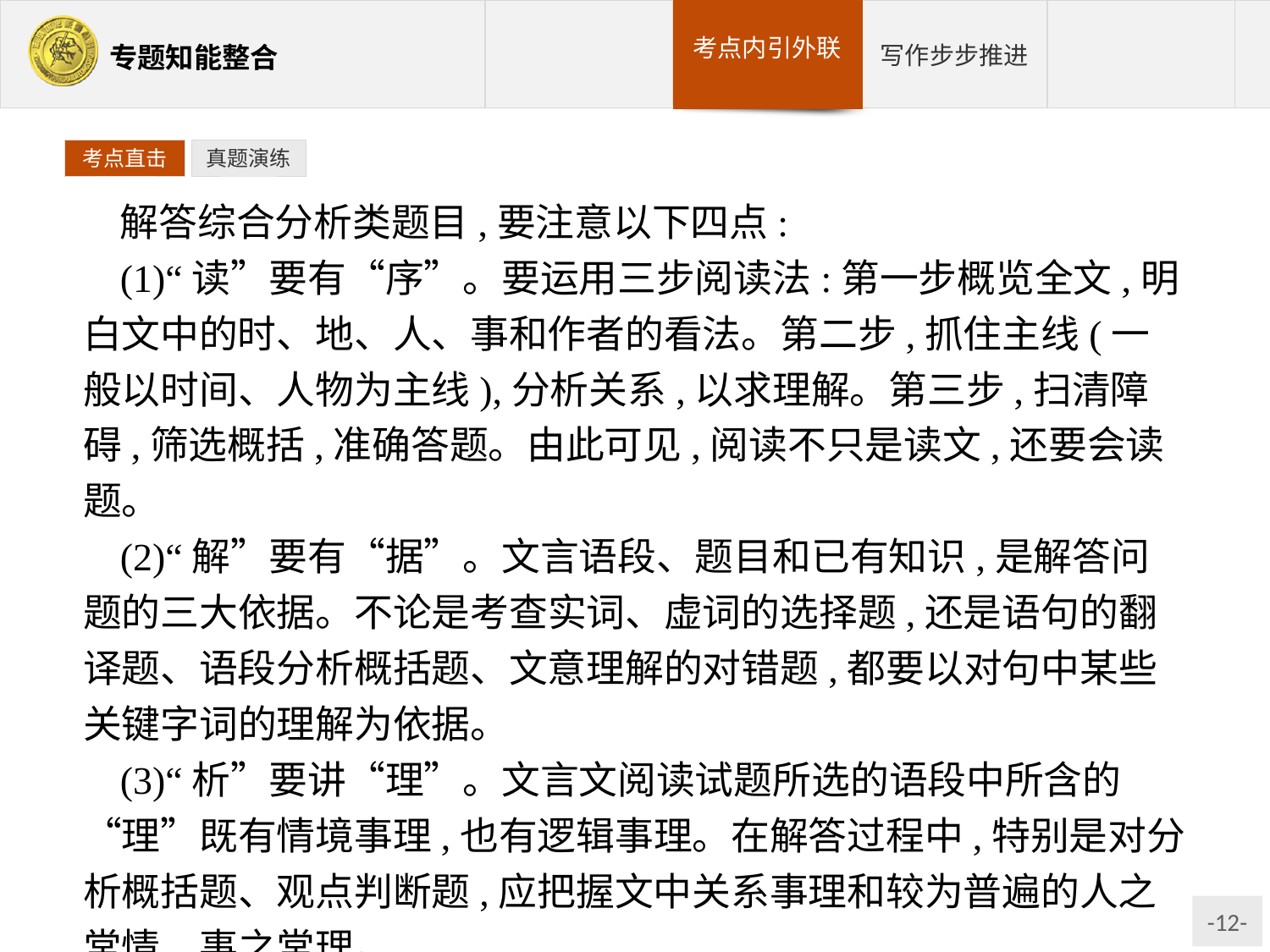

考点直击
真题演练
解答综合分析类题目,要注意以下四点:
(1)“读”要有“序”。要运用三步阅读法:第一步概览全文,明白文中的时、地、人、事和作者的看法。第二步,抓住主线(一般以时间、人物为主线),分析关系,以求理解。第三步,扫清障碍,筛选概括,准确答题。由此可见,阅读不只是读文,还要会读题。
(2)“解”要有“据”。文言语段、题目和已有知识,是解答问题的三大依据。不论是考查实词、虚词的选择题,还是语句的翻译题、语段分析概括题、文意理解的对错题,都要以对句中某些关键字词的理解为依据。
(3)“析”要讲“理”。文言文阅读试题所选的语段中所含的“理”既有情境事理,也有逻辑事理。在解答过程中,特别是对分析概括题、观点判断题,应把握文中关系事理和较为普遍的人之常情、事之常理。